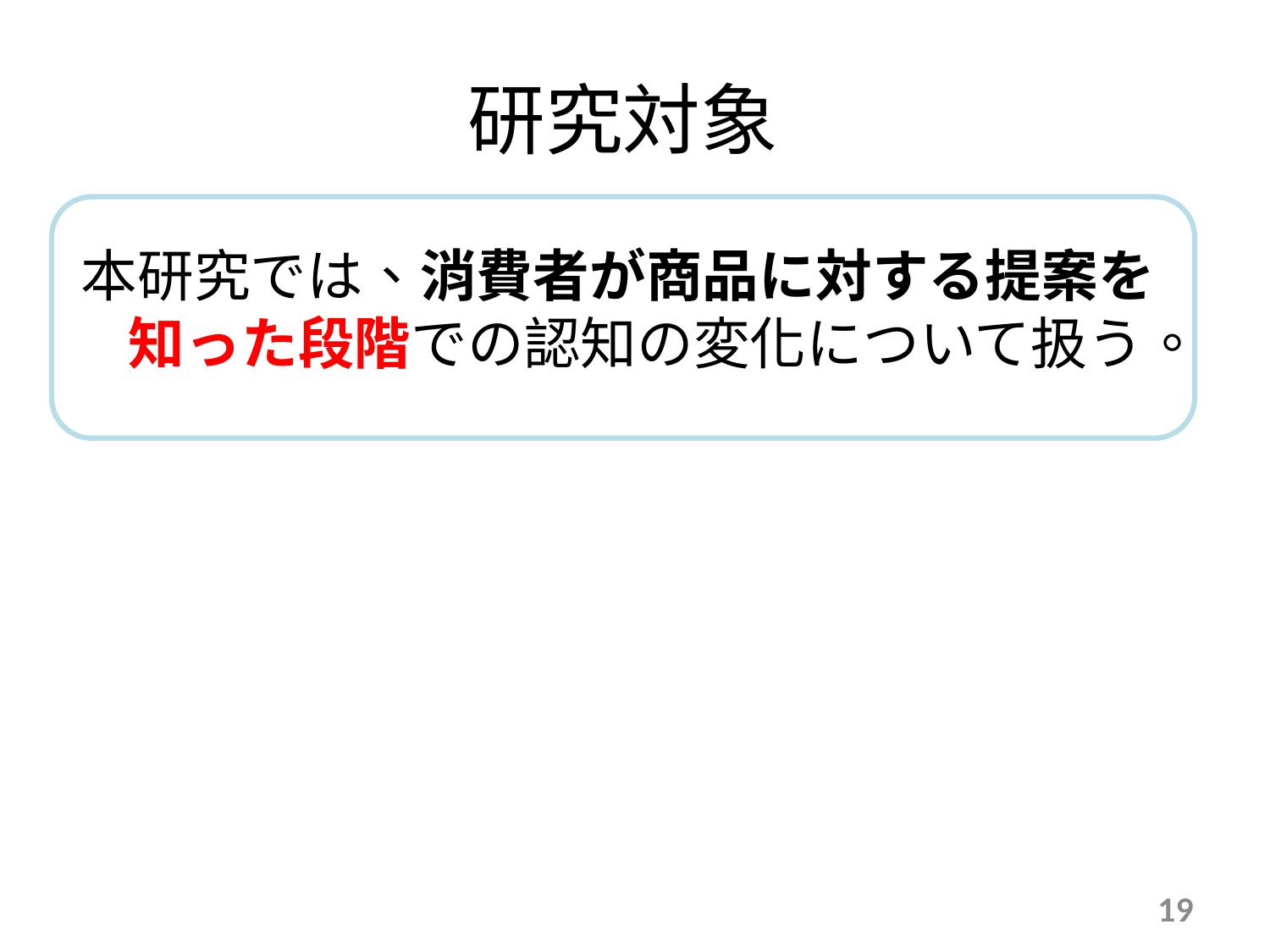

研究対象

本研究では、消費者が商品に対する提案を知った段階での認知の変化について扱う。

19